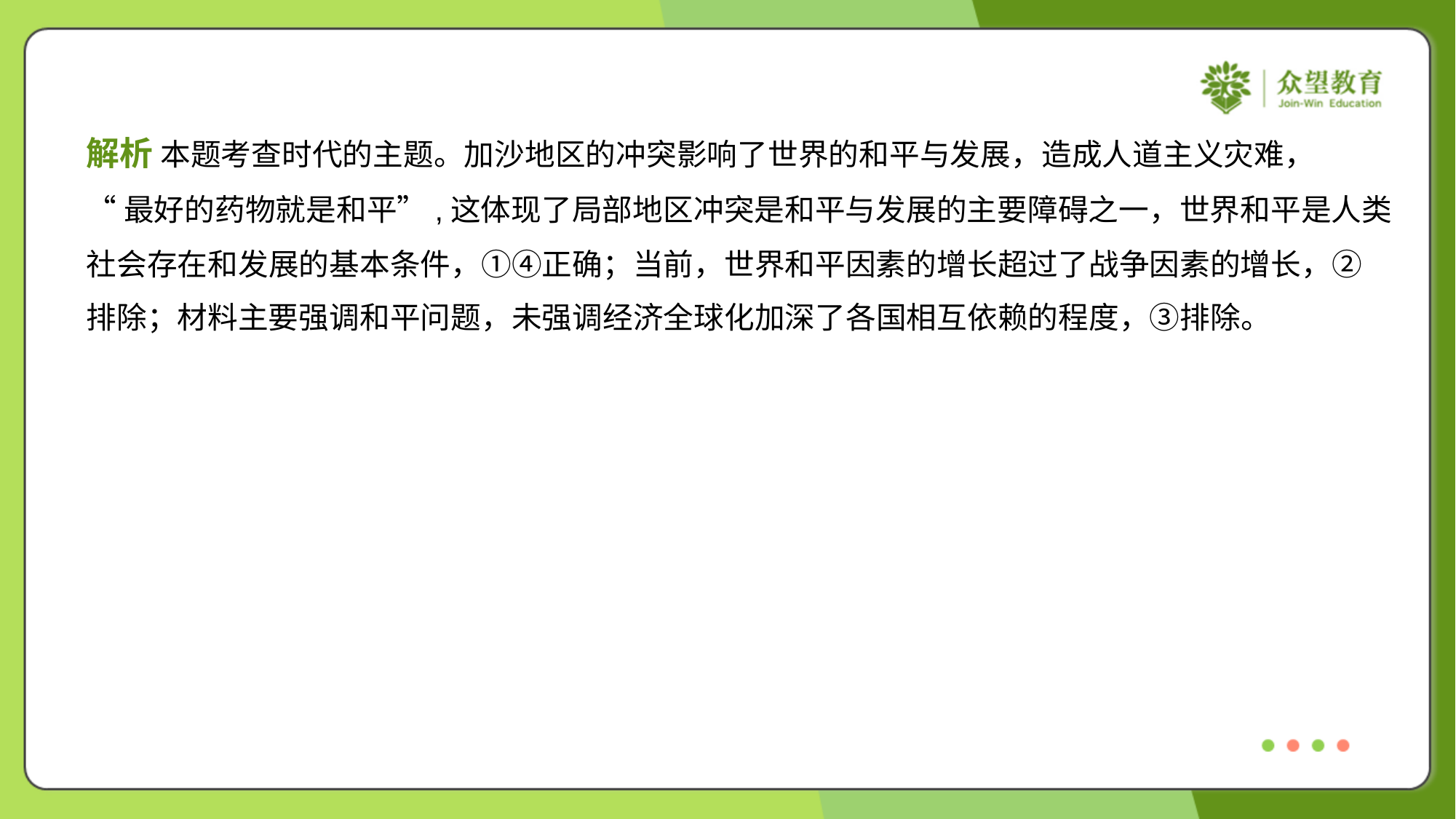

解析 本题考查时代的主题。加沙地区的冲突影响了世界的和平与发展，造成人道主义灾难，
“最好的药物就是和平”,这体现了局部地区冲突是和平与发展的主要障碍之一，世界和平是人类
社会存在和发展的基本条件，①④正确；当前，世界和平因素的增长超过了战争因素的增长，②
排除；材料主要强调和平问题，未强调经济全球化加深了各国相互依赖的程度，③排除。